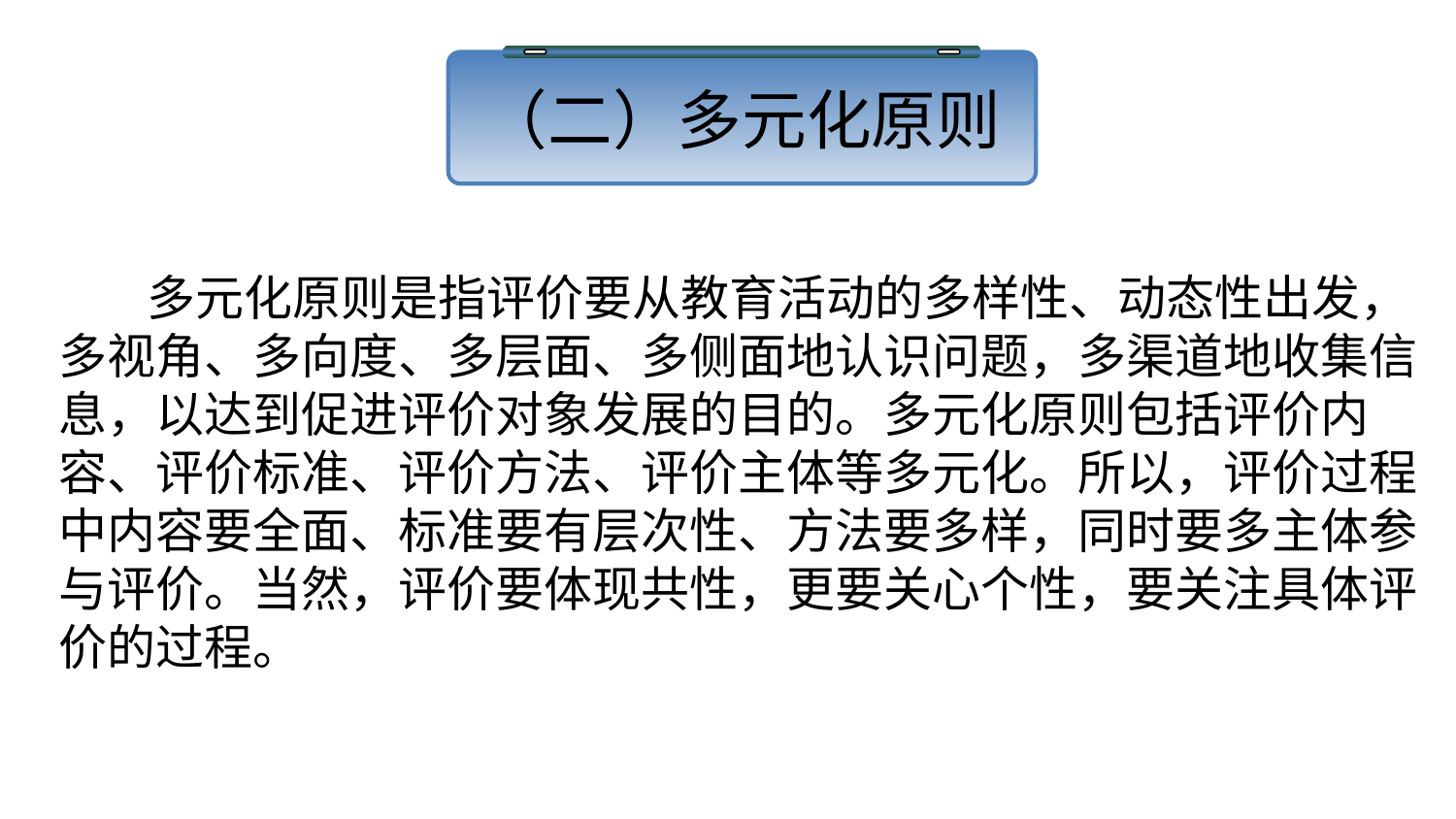

（二）多元化原则
       多元化原则是指评价要从教育活动的多样性、动态性出发，多视角、多向度、多层面、多侧面地认识问题，多渠道地收集信息，以达到促进评价对象发展的目的。多元化原则包括评价内容、评价标准、评价方法、评价主体等多元化。所以，评价过程中内容要全面、标准要有层次性、方法要多样，同时要多主体参与评价。当然，评价要体现共性，更要关心个性，要关注具体评价的过程。